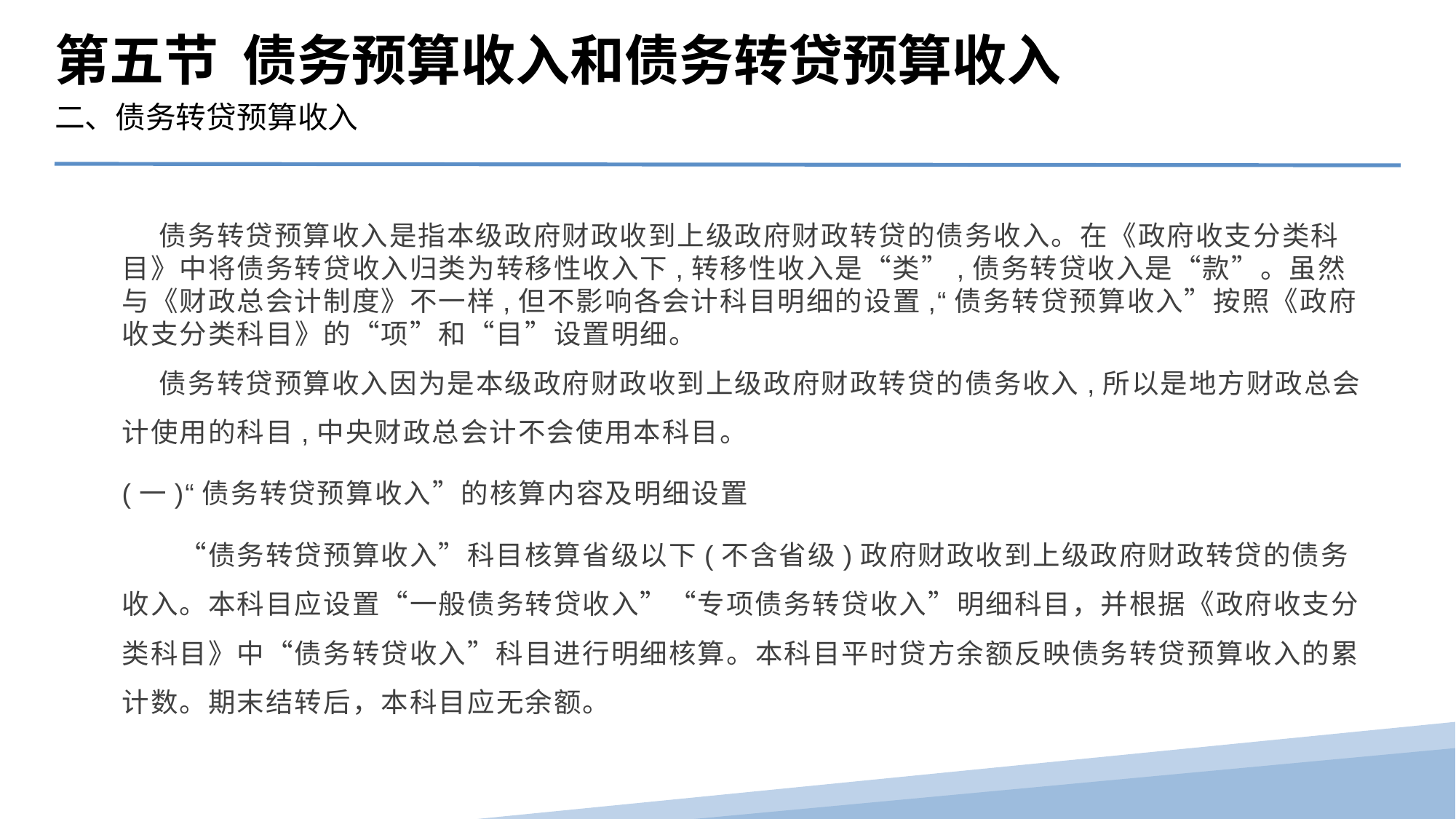

第五节  债务预算收入和债务转贷预算收入
二、债务转贷预算收入
    债务转贷预算收入是指本级政府财政收到上级政府财政转贷的债务收入。在《政府收支分类科目》中将债务转贷收入归类为转移性收入下,转移性收入是“类”,债务转贷收入是“款”。虽然与《财政总会计制度》不一样,但不影响各会计科目明细的设置,“债务转贷预算收入”按照《政府收支分类科目》的“项”和“目”设置明细。
    债务转贷预算收入因为是本级政府财政收到上级政府财政转贷的债务收入,所以是地方财政总会计使用的科目,中央财政总会计不会使用本科目。
(一)“债务转贷预算收入”的核算内容及明细设置
　　“债务转贷预算收入”科目核算省级以下(不含省级)政府财政收到上级政府财政转贷的债务收入。本科目应设置“一般债务转贷收入”“专项债务转贷收入”明细科目，并根据《政府收支分类科目》中“债务转贷收入”科目进行明细核算。本科目平时贷方余额反映债务转贷预算收入的累计数。期末结转后，本科目应无余额。